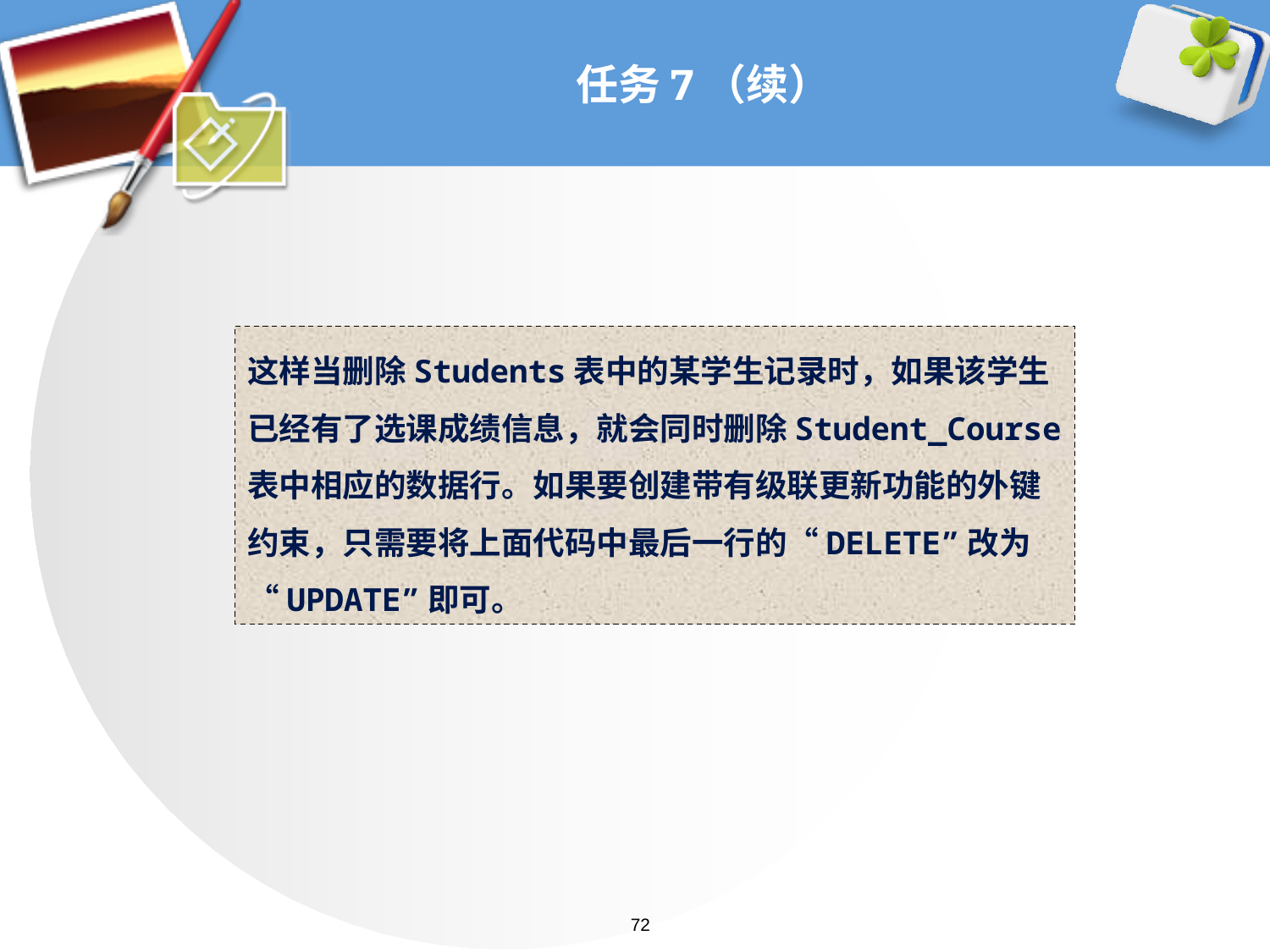

# 任务7（续）
这样当删除Students表中的某学生记录时，如果该学生已经有了选课成绩信息，就会同时删除Student_Course表中相应的数据行。如果要创建带有级联更新功能的外键约束，只需要将上面代码中最后一行的“DELETE”改为“UPDATE”即可。
72